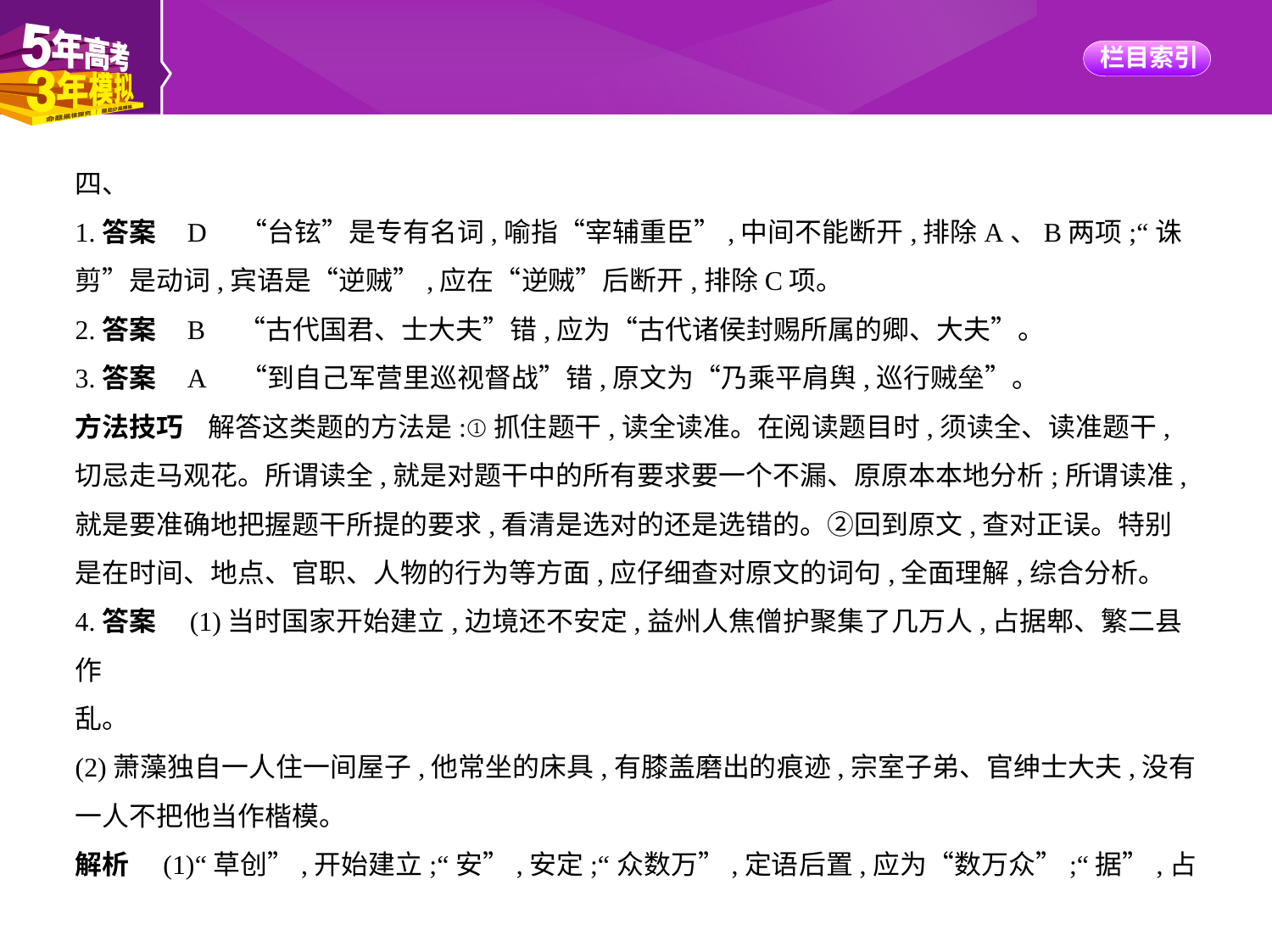

四、
1.答案    D　“台铉”是专有名词,喻指“宰辅重臣”,中间不能断开,排除A、B两项;“诛
剪”是动词,宾语是“逆贼”,应在“逆贼”后断开,排除C项。
2.答案    B　“古代国君、士大夫”错,应为“古代诸侯封赐所属的卿、大夫”。
3.答案    A　“到自己军营里巡视督战”错,原文为“乃乘平肩舆,巡行贼垒”。
方法技巧    解答这类题的方法是:①抓住题干,读全读准。在阅读题目时,须读全、读准题干,
切忌走马观花。所谓读全,就是对题干中的所有要求要一个不漏、原原本本地分析;所谓读准,
就是要准确地把握题干所提的要求,看清是选对的还是选错的。②回到原文,查对正误。特别
是在时间、地点、官职、人物的行为等方面,应仔细查对原文的词句,全面理解,综合分析。
4.答案　(1)当时国家开始建立,边境还不安定,益州人焦僧护聚集了几万人,占据郫、繁二县作
乱。
(2)萧藻独自一人住一间屋子,他常坐的床具,有膝盖磨出的痕迹,宗室子弟、官绅士大夫,没有
一人不把他当作楷模。
解析　(1)“草创”,开始建立;“安”,安定;“众数万”,定语后置,应为“数万众”;“据”,占